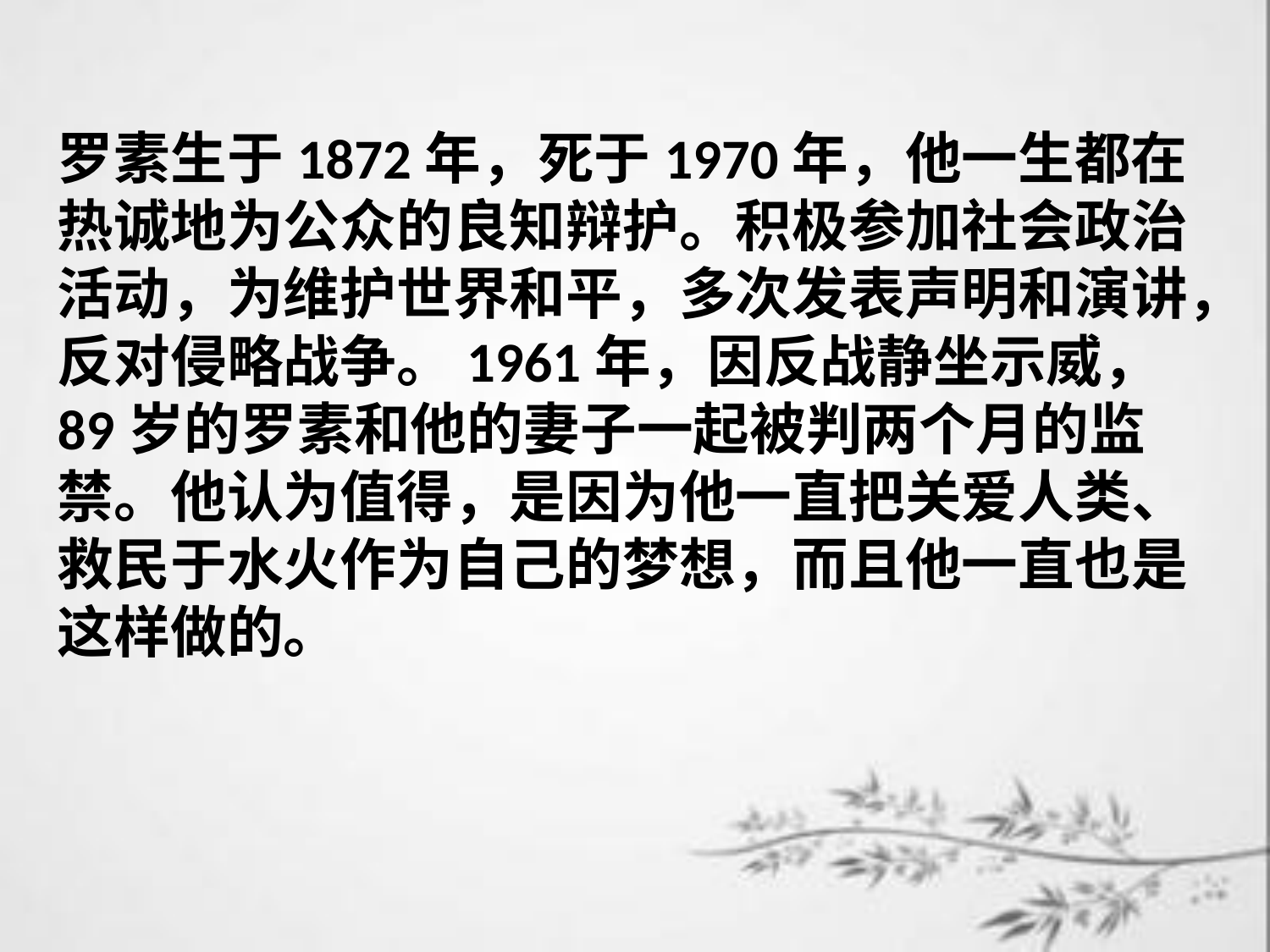

罗素生于1872年，死于1970年，他一生都在热诚地为公众的良知辩护。积极参加社会政治活动，为维护世界和平，多次发表声明和演讲，反对侵略战争。1961年，因反战静坐示威，89岁的罗素和他的妻子一起被判两个月的监禁。他认为值得，是因为他一直把关爱人类、救民于水火作为自己的梦想，而且他一直也是这样做的。